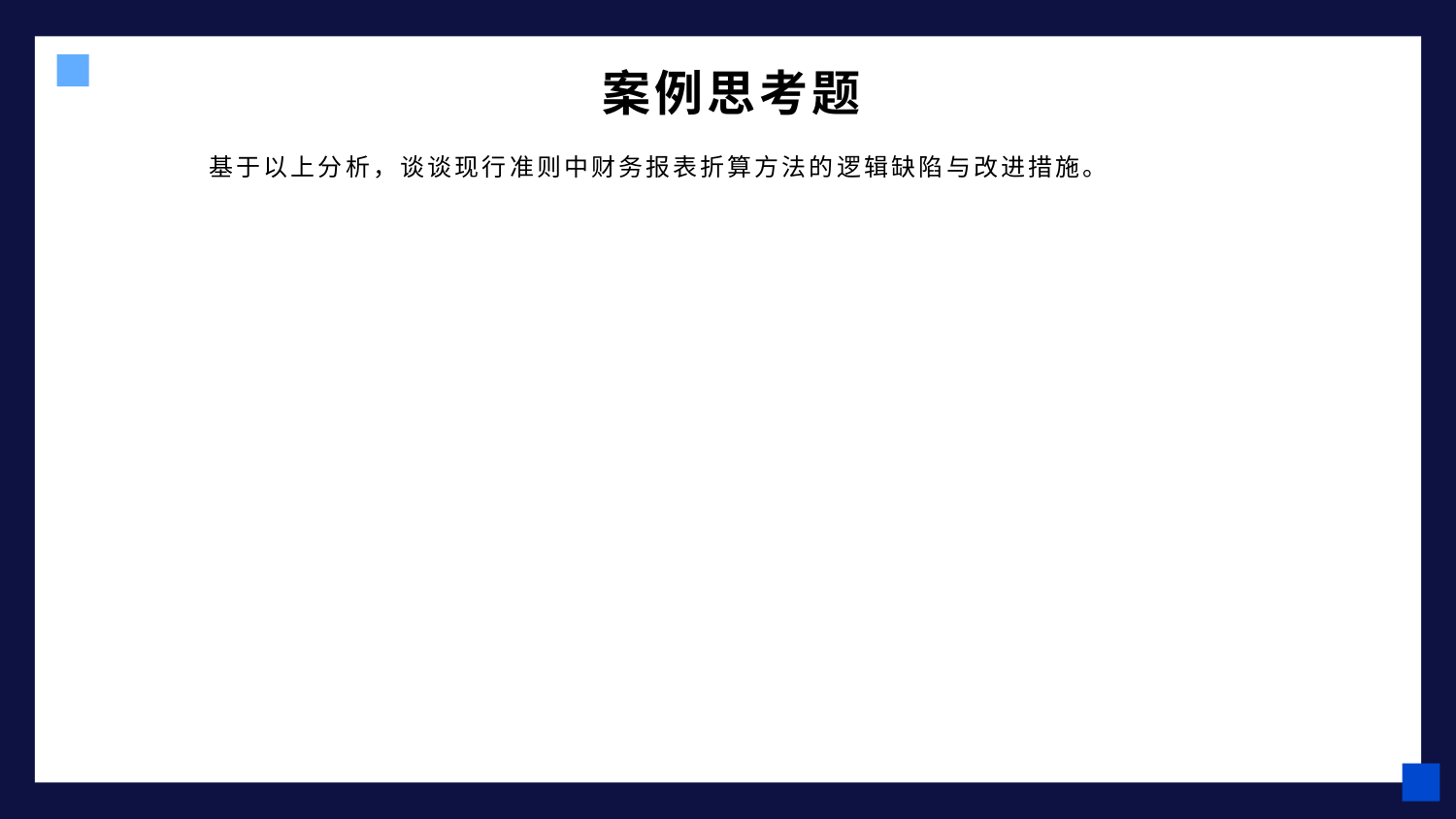

# 案例思考题
基于以上分析，谈谈现行准则中财务报表折算方法的逻辑缺陷与改进措施。